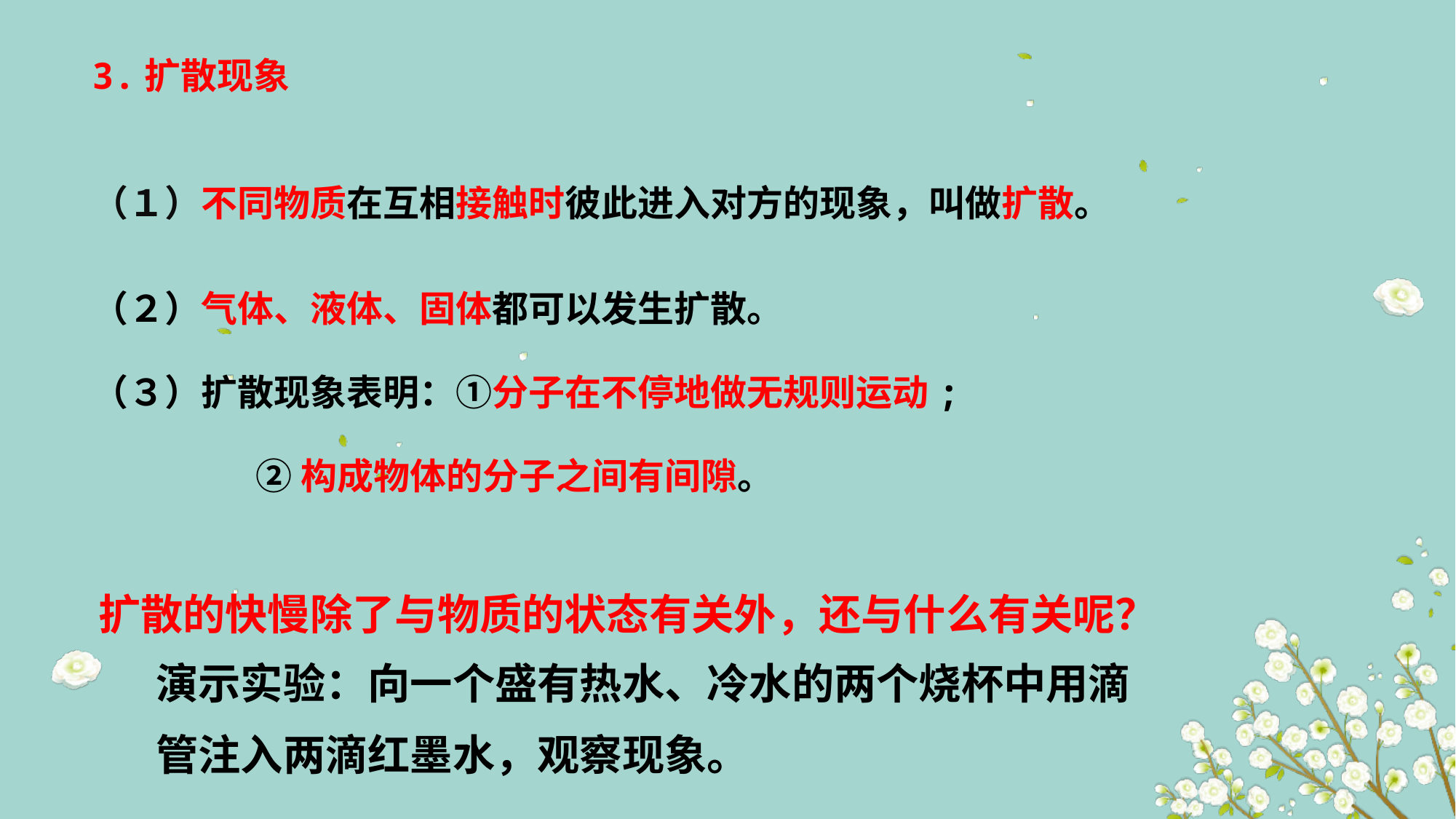

3.扩散现象
（１）不同物质在互相接触时彼此进入对方的现象，叫做扩散。
（２）气体、液体、固体都可以发生扩散。
（３）扩散现象表明：①分子在不停地做无规则运动;
                    ②构成物体的分子之间有间隙。
扩散的快慢除了与物质的状态有关外，还与什么有关呢？
演示实验：向一个盛有热水、冷水的两个烧杯中用滴管注入两滴红墨水，观察现象。